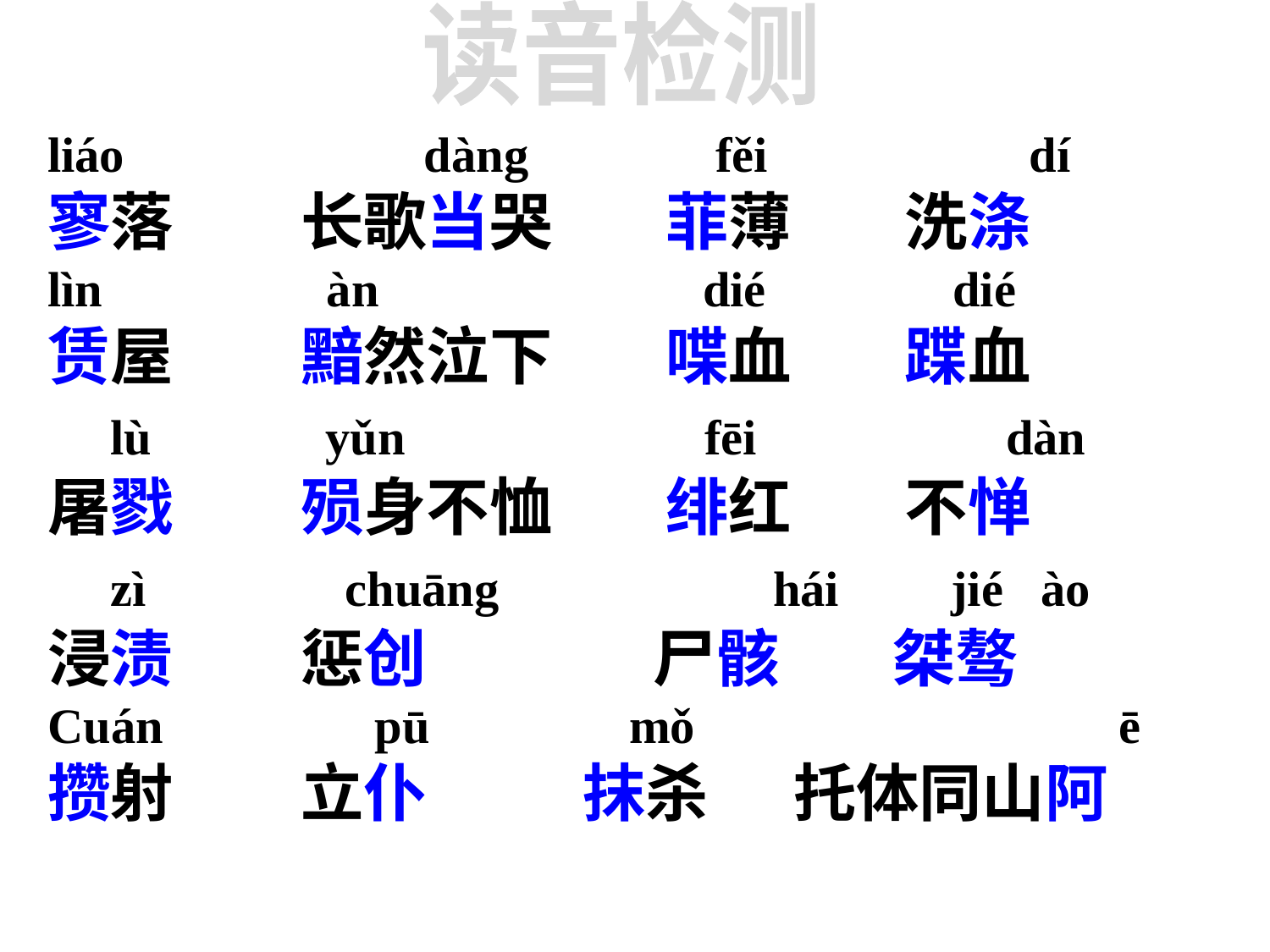

读音检测
liáo                        dàng               fěi                     dí
寥落         长歌当哭        菲薄        洗涤
lìn                  àn                          dié               dié
赁屋         黯然泣下        喋血        蹀血
    lù              yǔn                        fēi                    dàn
屠戮         殒身不恤        绯红        不惮
    zì                chuāng                      hái         jié   ào
浸渍         惩创                尸骸        桀骜
Cuán                 pū                mǒ                                  ē
攒射         立仆           抹杀      托体同山阿